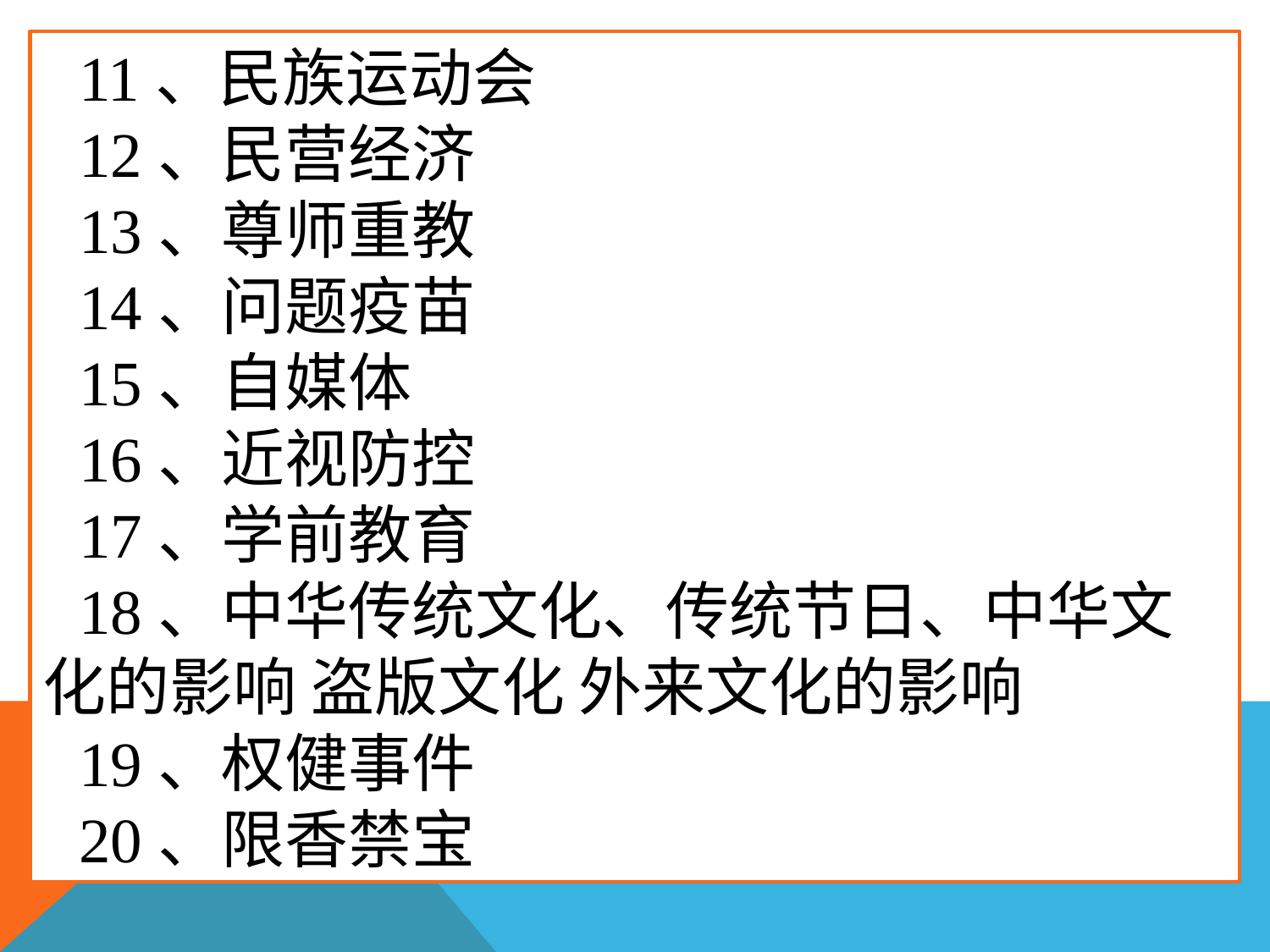

11、民族运动会
12、民营经济
13、尊师重教
14、问题疫苗
15、自媒体
16、近视防控
17、学前教育
18、中华传统文化、传统节日、中华文化的影响 盗版文化 外来文化的影响
19、权健事件
20、限香禁宝